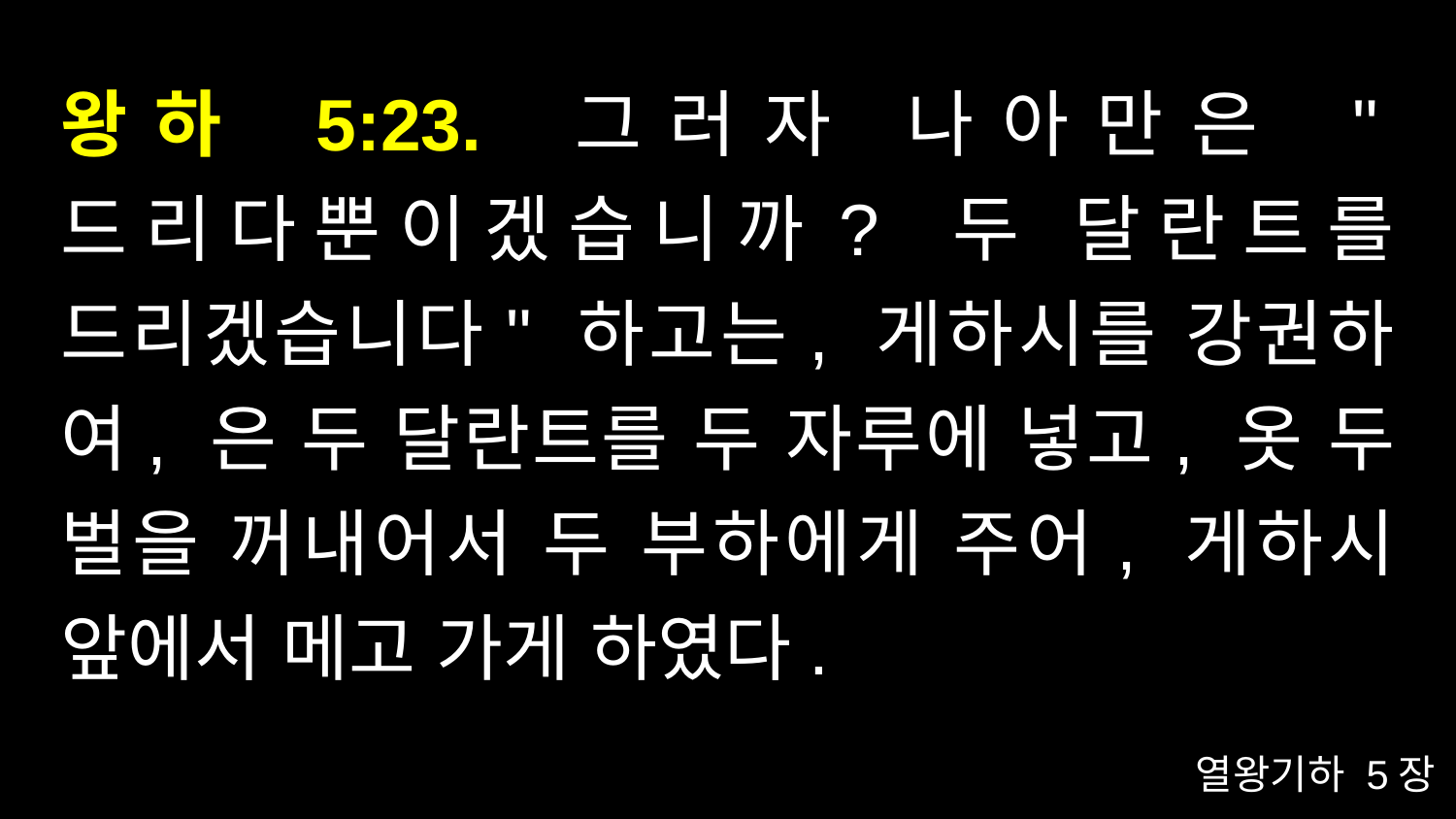

# 왕하 5:23. 그러자 나아만은 "드리다뿐이겠습니까? 두 달란트를 드리겠습니다" 하고는, 게하시를 강권하여, 은 두 달란트를 두 자루에 넣고, 옷 두 벌을 꺼내어서 두 부하에게 주어, 게하시 앞에서 메고 가게 하였다.
열왕기하 5장